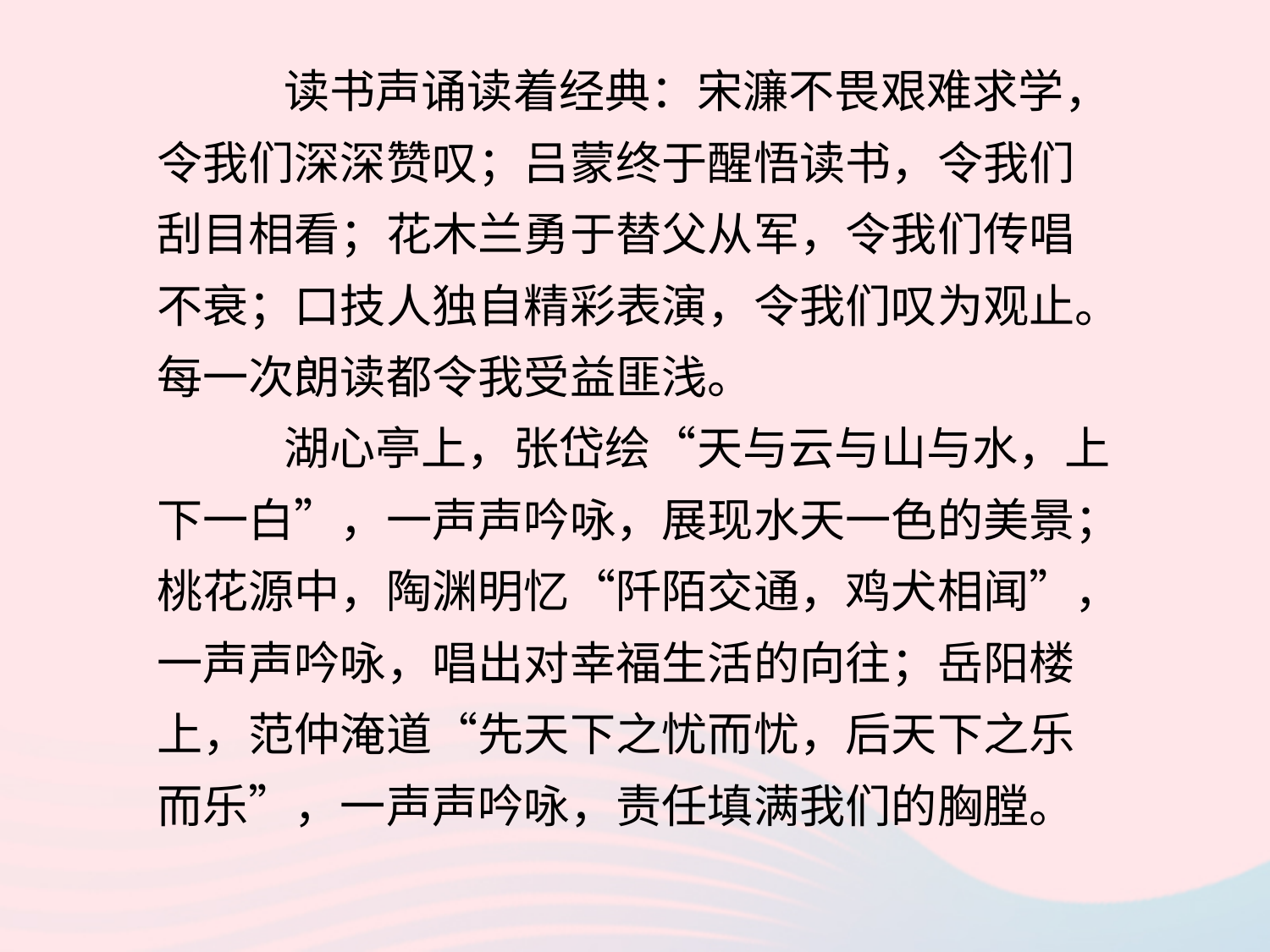

读书声诵读着经典：宋濂不畏艰难求学，令我们深深赞叹；吕蒙终于醒悟读书，令我们刮目相看；花木兰勇于替父从军，令我们传唱不衰；口技人独自精彩表演，令我们叹为观止。每一次朗读都令我受益匪浅。
	湖心亭上，张岱绘“天与云与山与水，上下一白”，一声声吟咏，展现水天一色的美景；桃花源中，陶渊明忆“阡陌交通，鸡犬相闻”，一声声吟咏，唱出对幸福生活的向往；岳阳楼上，范仲淹道“先天下之忧而忧，后天下之乐而乐”，一声声吟咏，责任填满我们的胸膛。